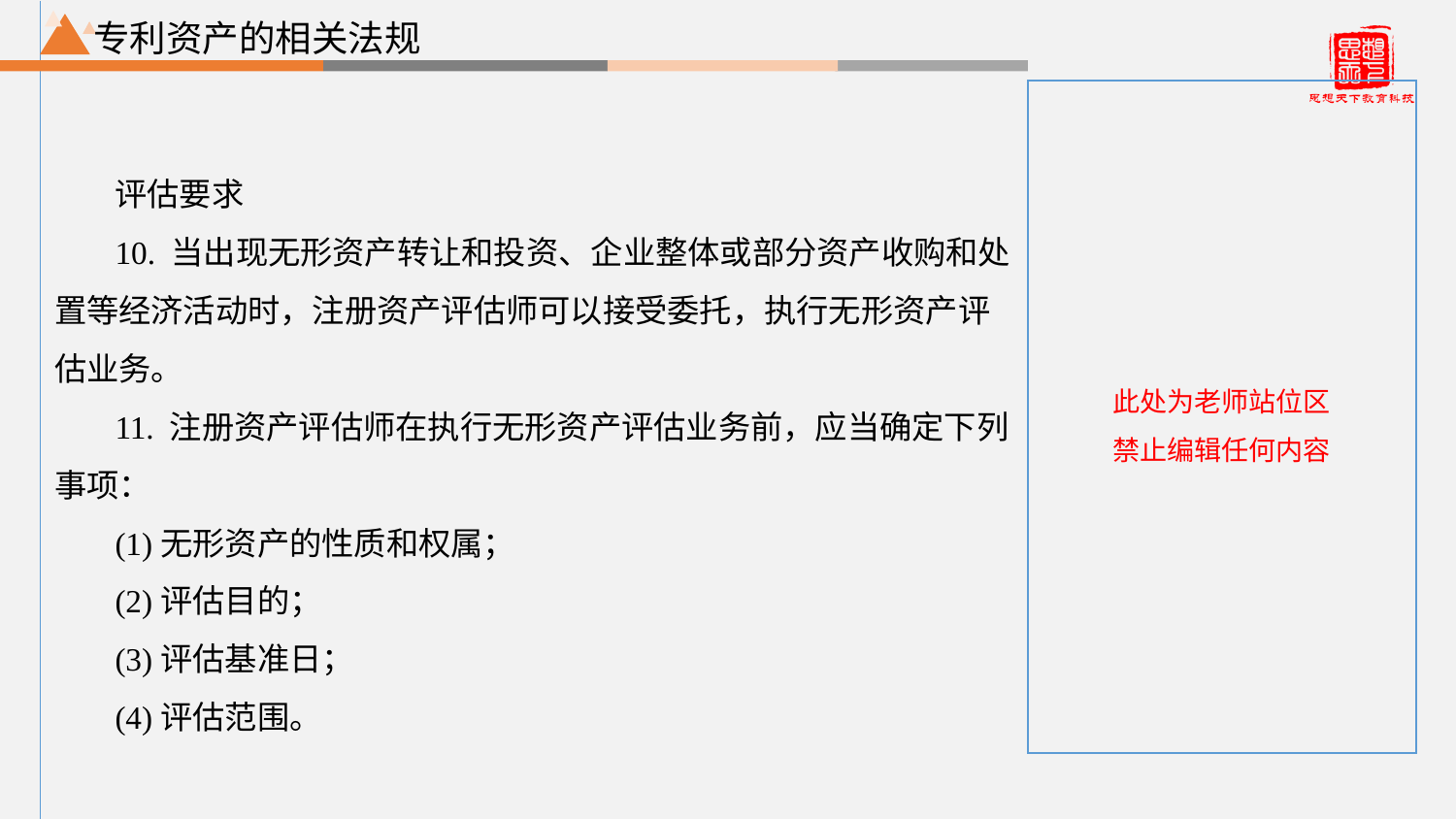

专利资产的相关法规
评估要求
10. 当出现无形资产转让和投资、企业整体或部分资产收购和处置等经济活动时，注册资产评估师可以接受委托，执行无形资产评估业务。
11. 注册资产评估师在执行无形资产评估业务前，应当确定下列事项：
(1)无形资产的性质和权属；
(2)评估目的；
(3)评估基准日；
(4)评估范围。
46